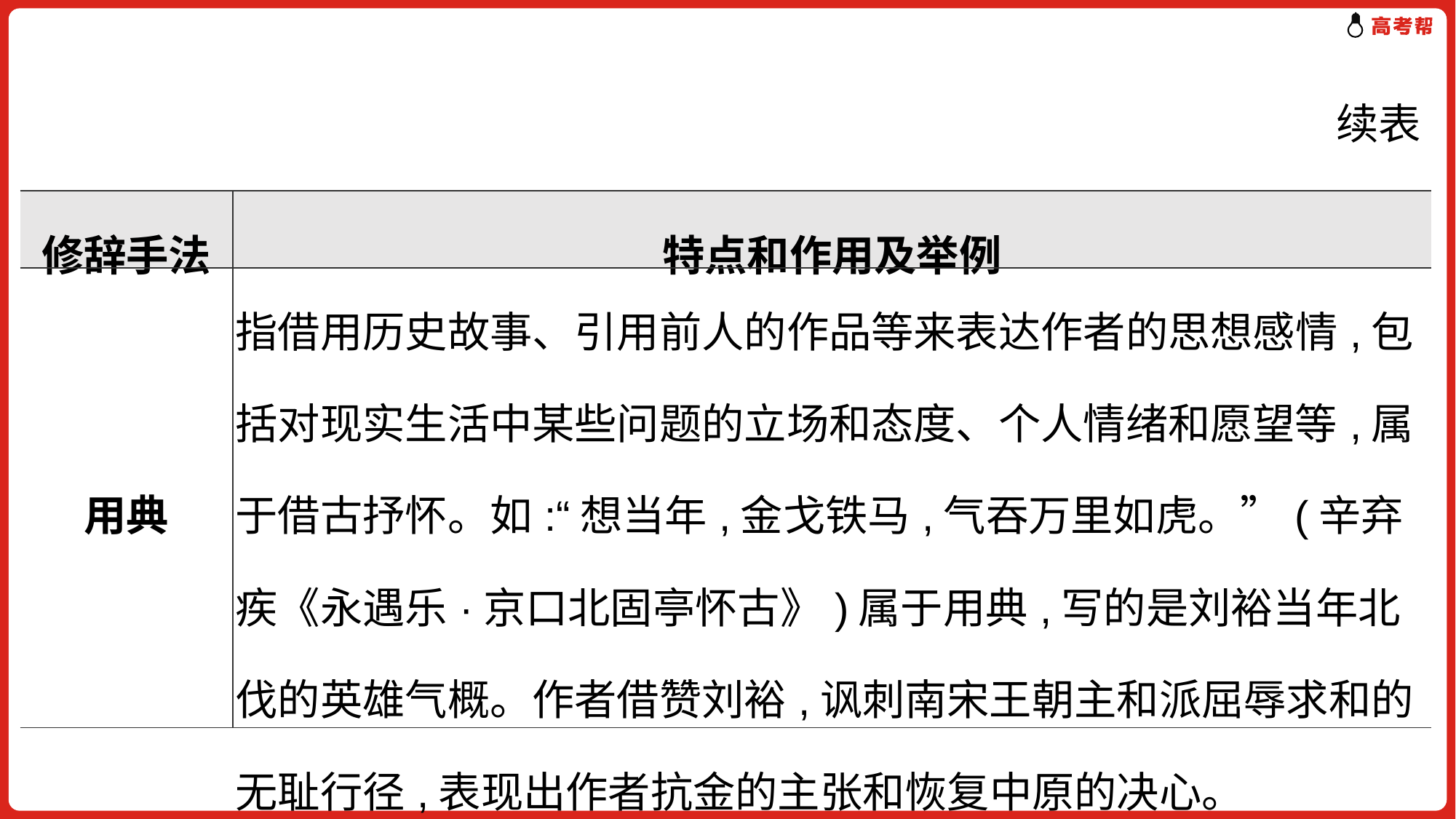

续表
| 修辞手法 | 特点和作用及举例 |
| --- | --- |
| 用典 | 指借用历史故事、引用前人的作品等来表达作者的思想感情,包括对现实生活中某些问题的立场和态度、个人情绪和愿望等,属于借古抒怀。如:“想当年,金戈铁马,气吞万里如虎。”(辛弃疾《永遇乐·京口北固亭怀古》)属于用典,写的是刘裕当年北伐的英雄气概。作者借赞刘裕,讽刺南宋王朝主和派屈辱求和的无耻行径,表现出作者抗金的主张和恢复中原的决心。 |